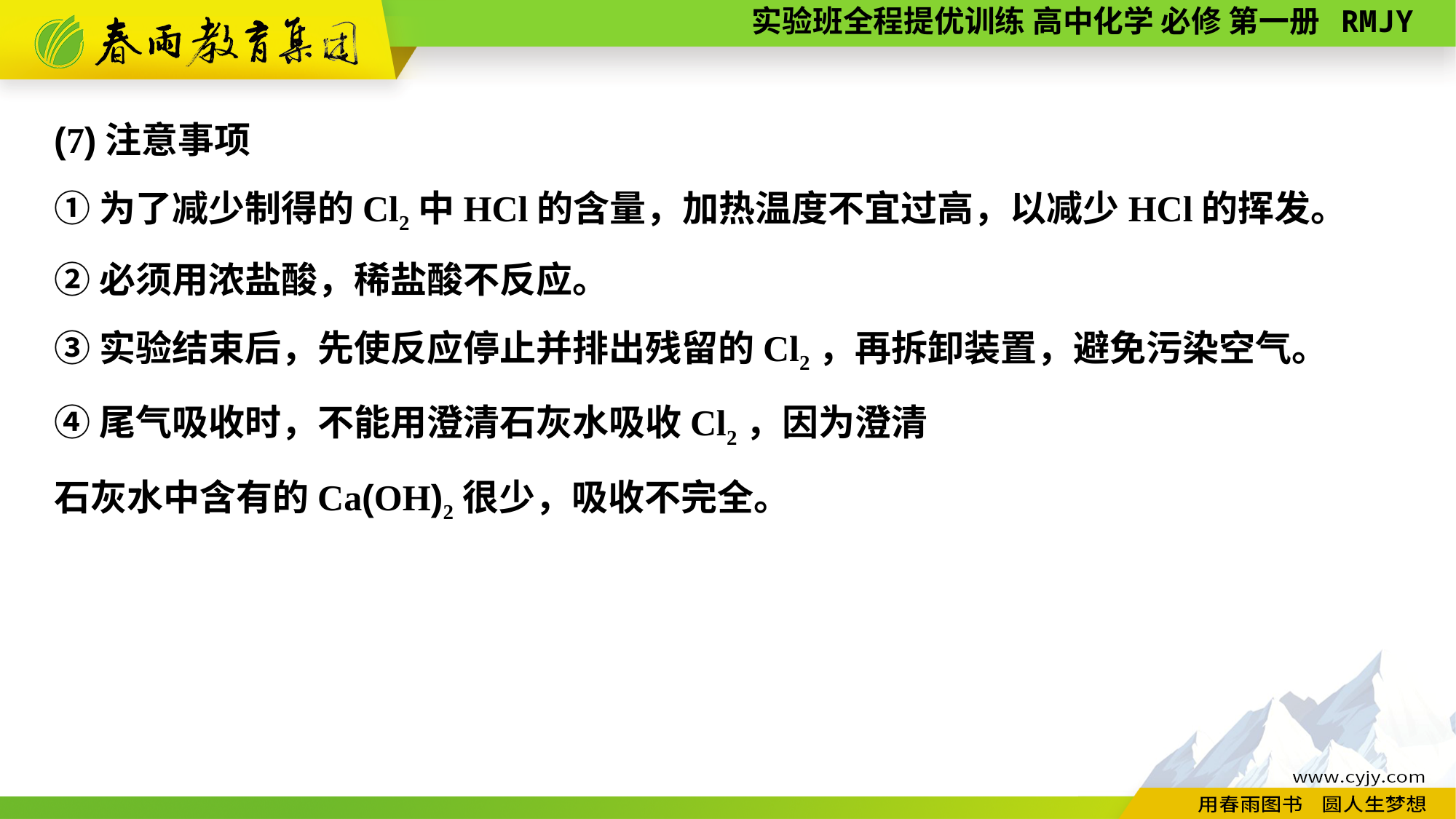

(7)注意事项
①为了减少制得的Cl2中HCl的含量，加热温度不宜过高，以减少HCl的挥发。
②必须用浓盐酸，稀盐酸不反应。
③实验结束后，先使反应停止并排出残留的Cl2，再拆卸装置，避免污染空气。
④尾气吸收时，不能用澄清石灰水吸收Cl2，因为澄清
石灰水中含有的Ca(OH)2很少，吸收不完全。